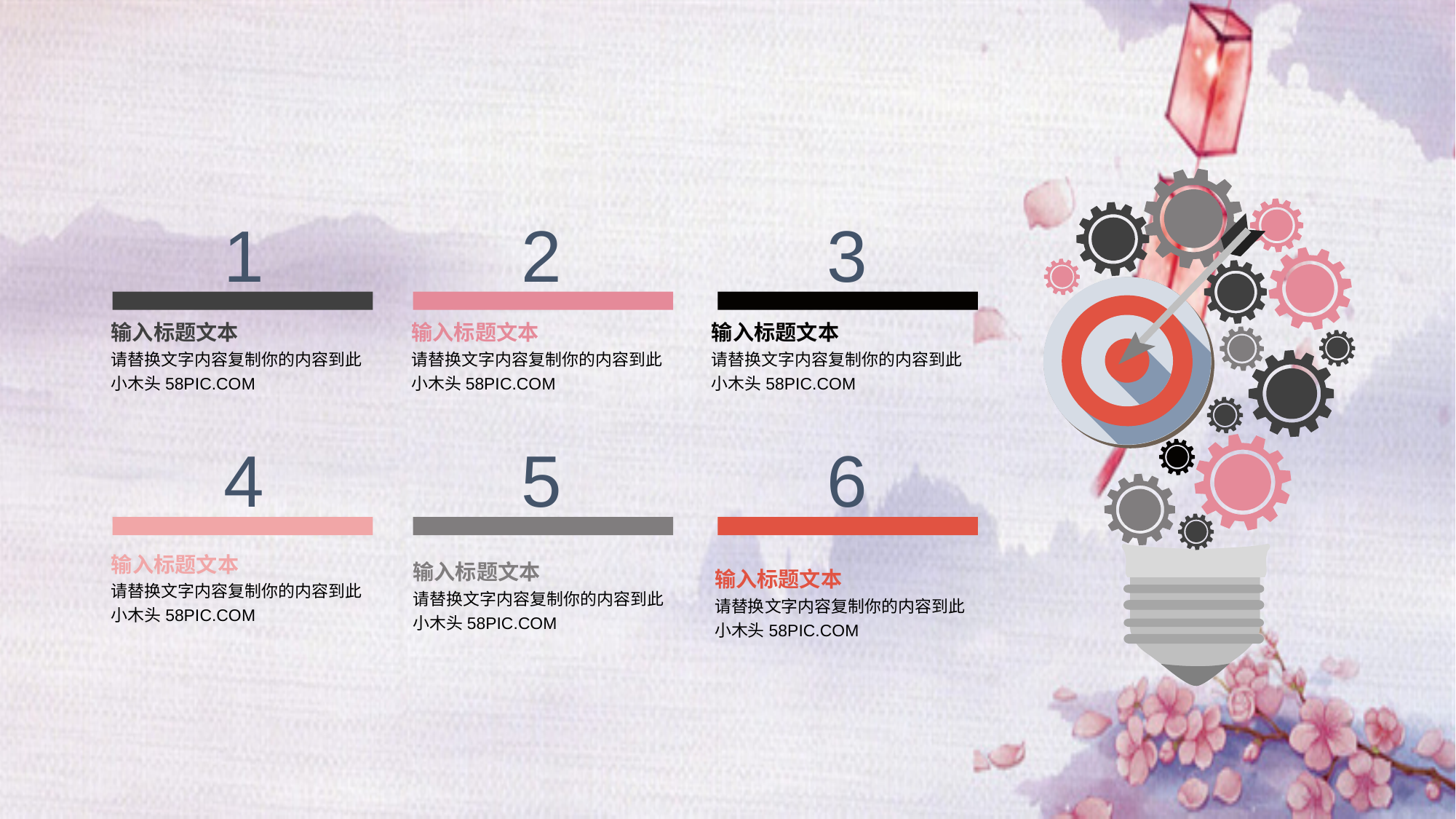

1

输入标题文本
请替换文字内容复制你的内容到此小木头58PIC.COM
2

输入标题文本
请替换文字内容复制你的内容到此小木头58PIC.COM
3

输入标题文本
请替换文字内容复制你的内容到此小木头58PIC.COM
4

输入标题文本
请替换文字内容复制你的内容到此小木头58PIC.COM
5

输入标题文本
请替换文字内容复制你的内容到此小木头58PIC.COM
6

输入标题文本
请替换文字内容复制你的内容到此小木头58PIC.COM